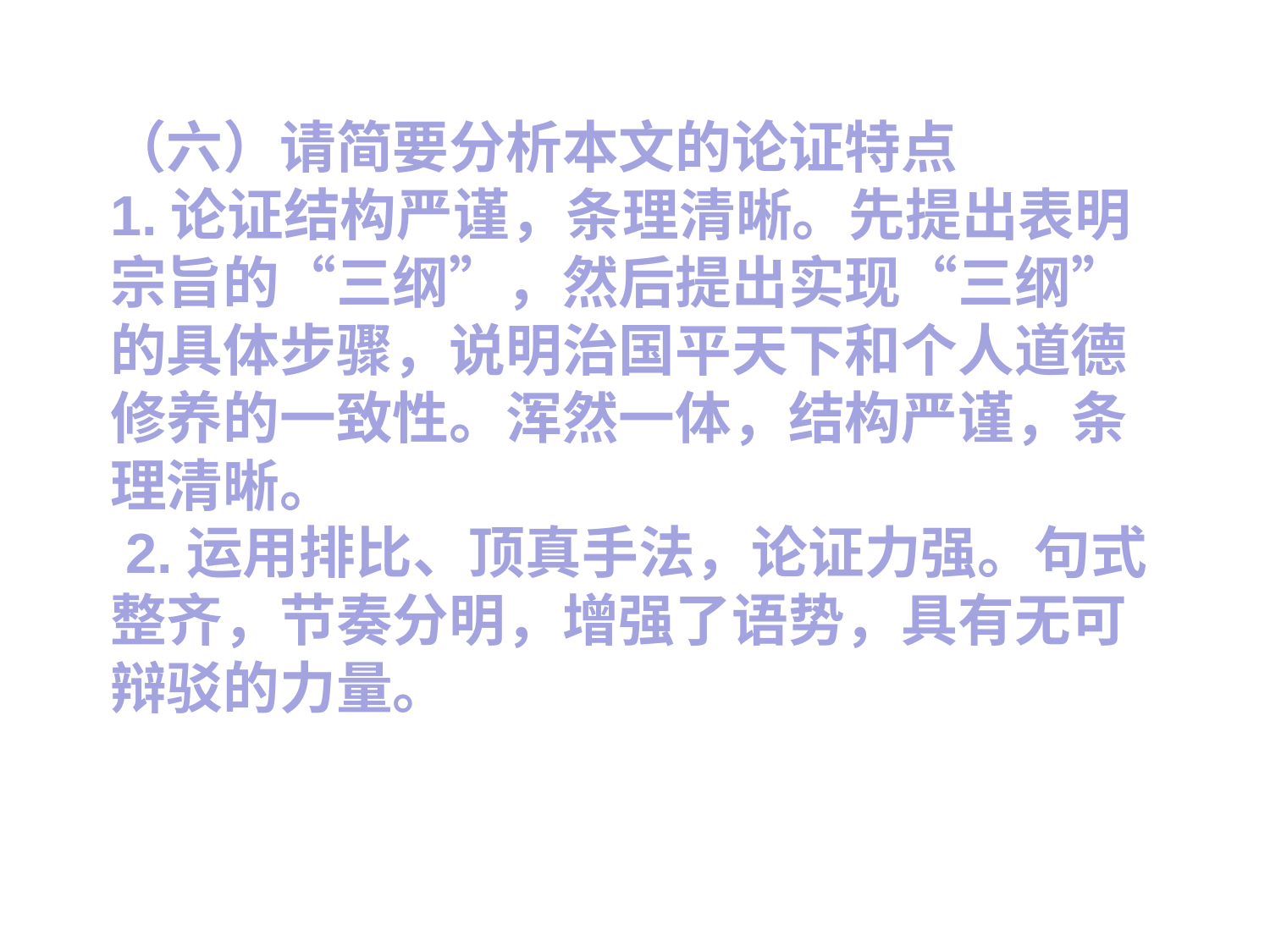

（六）请简要分析本文的论证特点
1.论证结构严谨，条理清晰。先提出表明宗旨的“三纲”，然后提出实现“三纲”的具体步骤，说明治国平天下和个人道德修养的一致性。浑然一体，结构严谨，条理清晰。
 2.运用排比、顶真手法，论证力强。句式整齐，节奏分明，增强了语势，具有无可辩驳的力量。